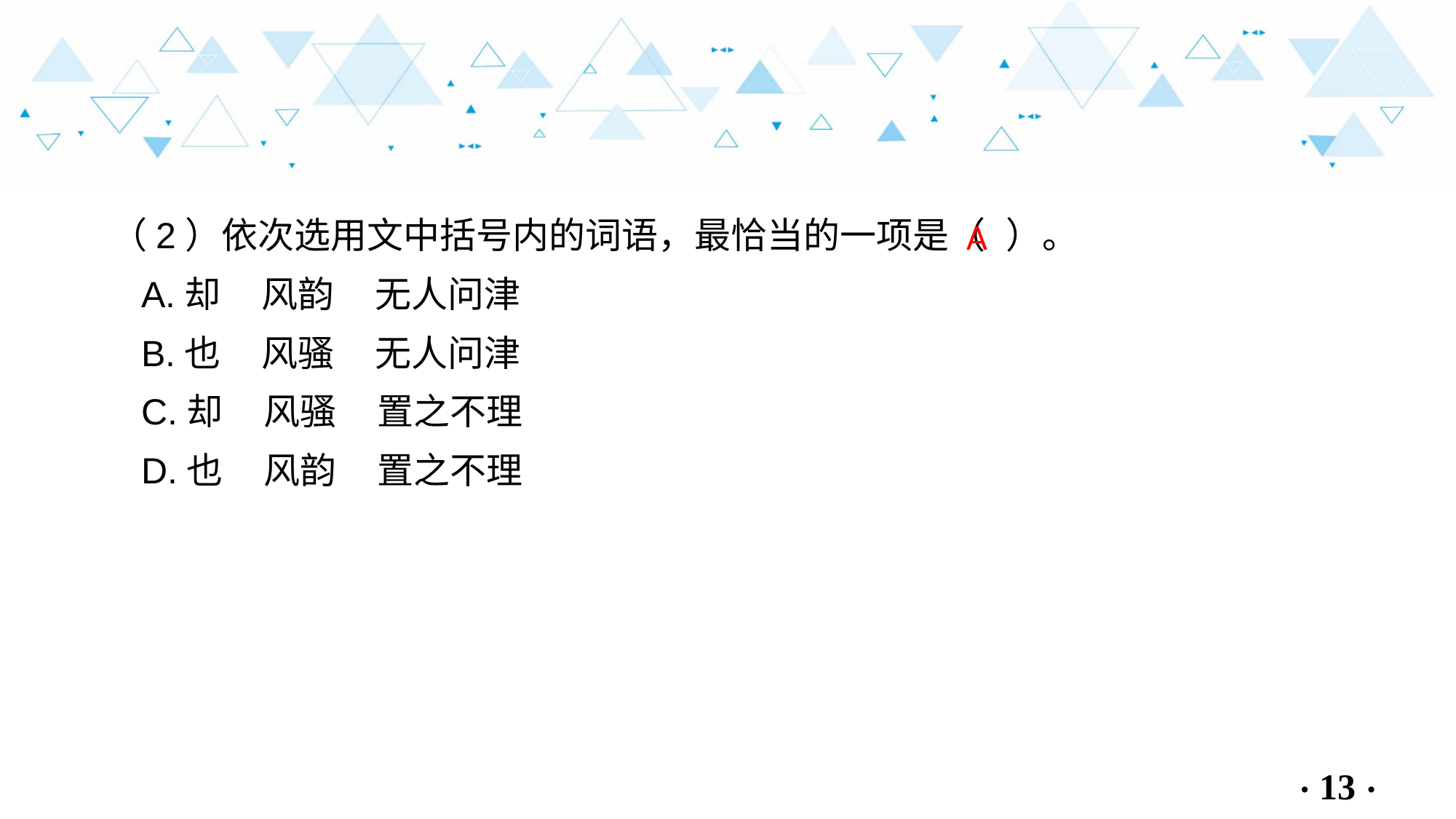

（2）依次选用文中括号内的词语，最恰当的一项是（  ）。
   A.却    风韵    无人问津
   B.也    风骚    无人问津
   C.却    风骚    置之不理
   D.也    风韵    置之不理

A